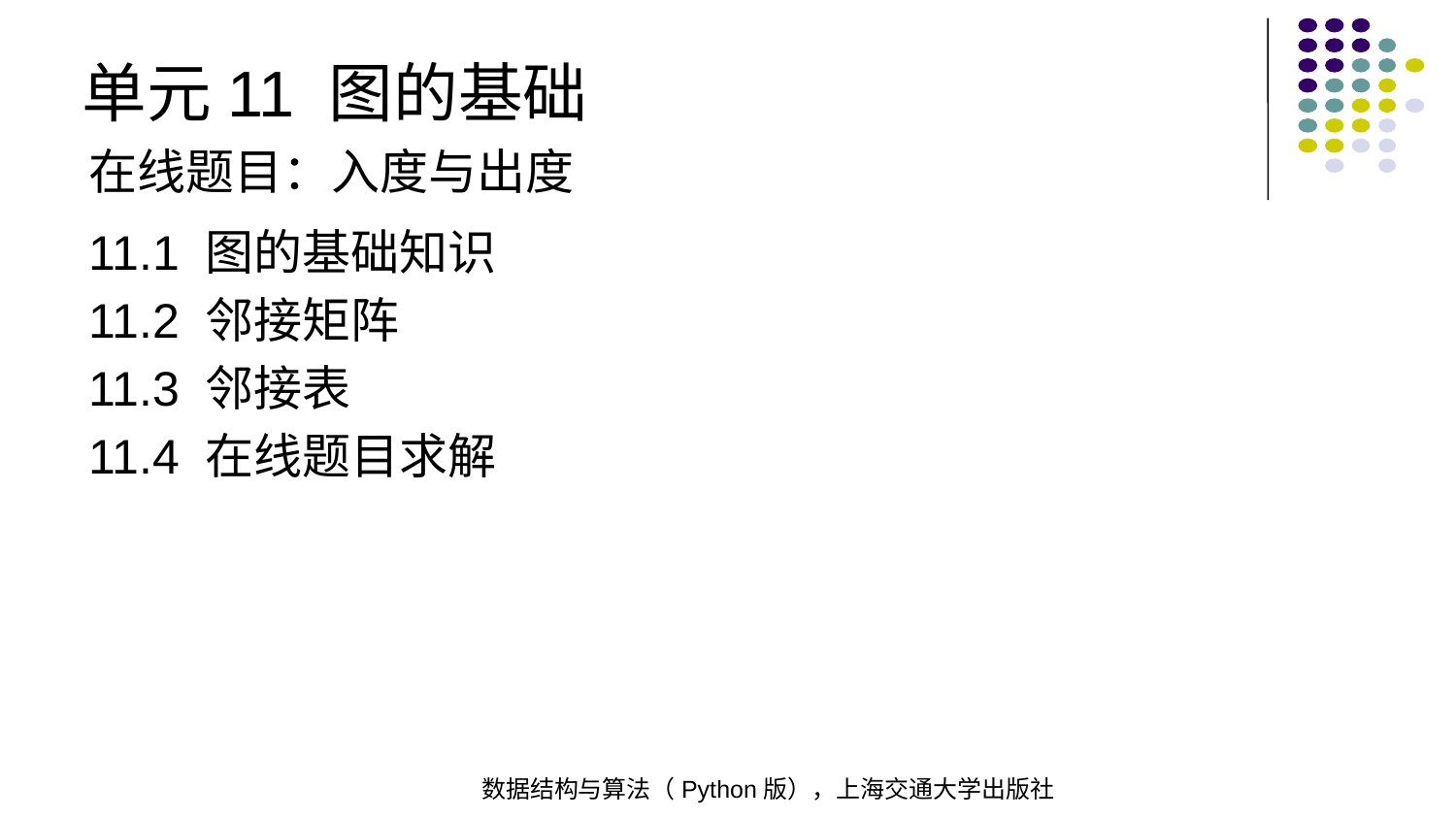

单元11 图的基础
在线题目：入度与出度
11.1 图的基础知识
11.2 邻接矩阵
11.3 邻接表
11.4 在线题目求解